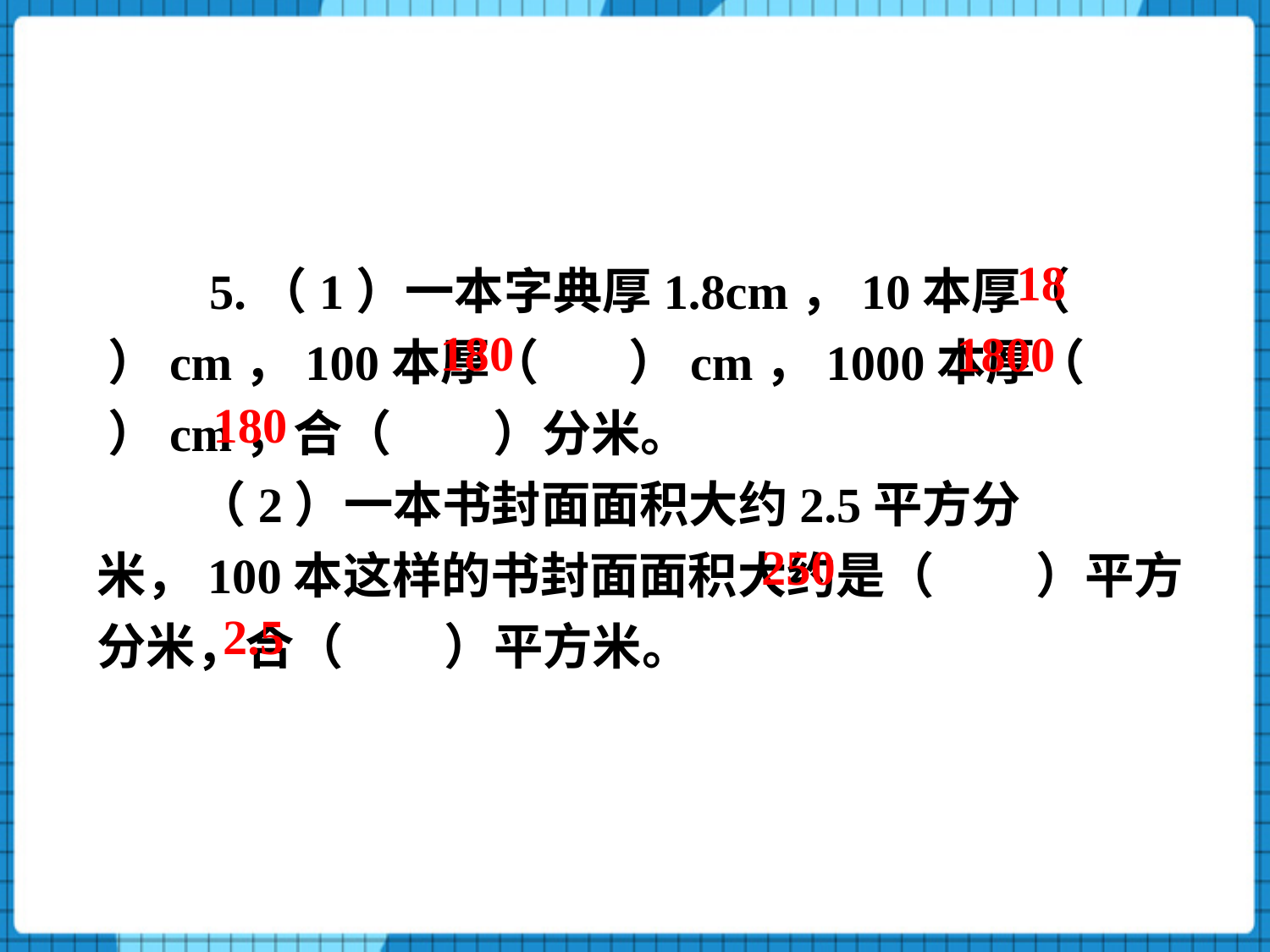

5.（1）一本字典厚1.8cm，10本厚（        ）cm，100本厚（        ）cm，1000本厚（         ）cm，合（         ）分米。
（2）一本书封面面积大约2.5平方分米，100本这样的书封面面积大约是（         ）平方分米，合（         ）平方米。
18
180
1800
180
250
2.5